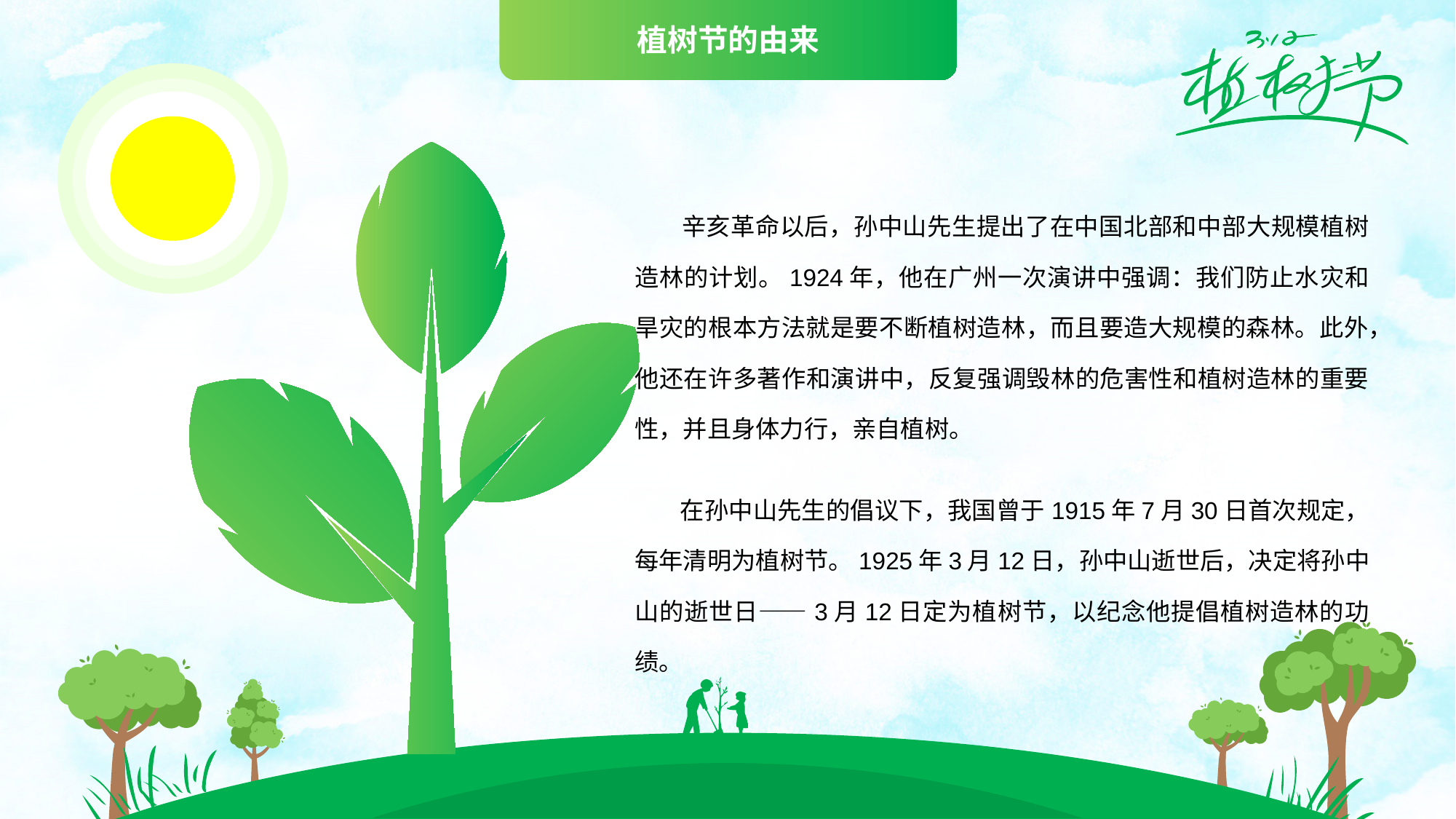

植树节的由来

       辛亥革命以后，孙中山先生提出了在中国北部和中部大规模植树造林的计划。1924年，他在广州一次演讲中强调：我们防止水灾和旱灾的根本方法就是要不断植树造林，而且要造大规模的森林。此外，他还在许多著作和演讲中，反复强调毁林的危害性和植树造林的重要性，并且身体力行，亲自植树。

       在孙中山先生的倡议下，我国曾于1915年7月30日首次规定，每年清明为植树节。1925年3月12日，孙中山逝世后，决定将孙中山的逝世日——3月12日定为植树节，以纪念他提倡植树造林的功绩。